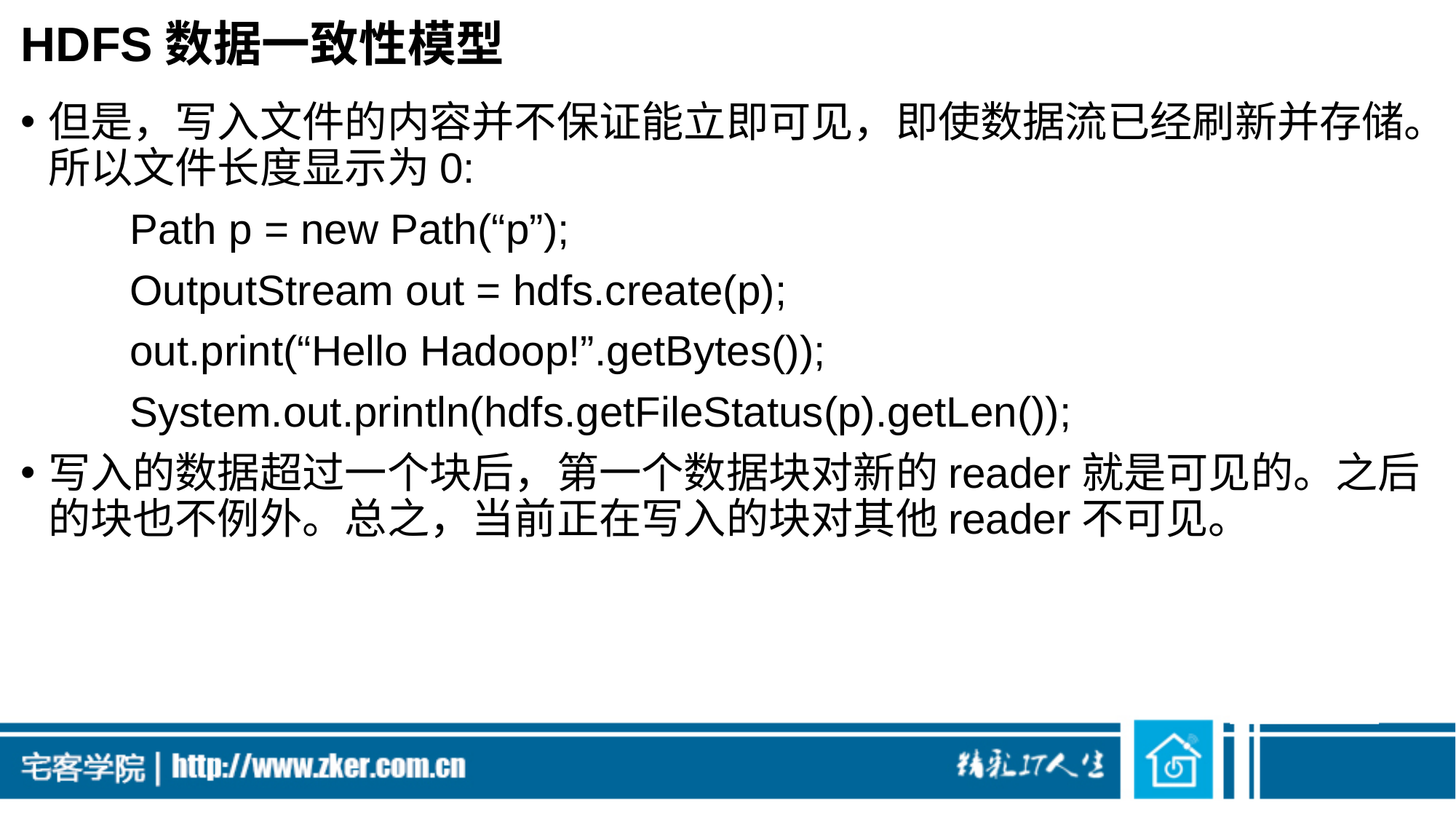

# HDFS数据一致性模型
但是，写入文件的内容并不保证能立即可见，即使数据流已经刷新并存储。所以文件长度显示为0:
	Path p = new Path(“p”);
	OutputStream out = hdfs.create(p);
	out.print(“Hello Hadoop!”.getBytes());
	System.out.println(hdfs.getFileStatus(p).getLen());
写入的数据超过一个块后，第一个数据块对新的reader就是可见的。之后的块也不例外。总之，当前正在写入的块对其他reader不可见。